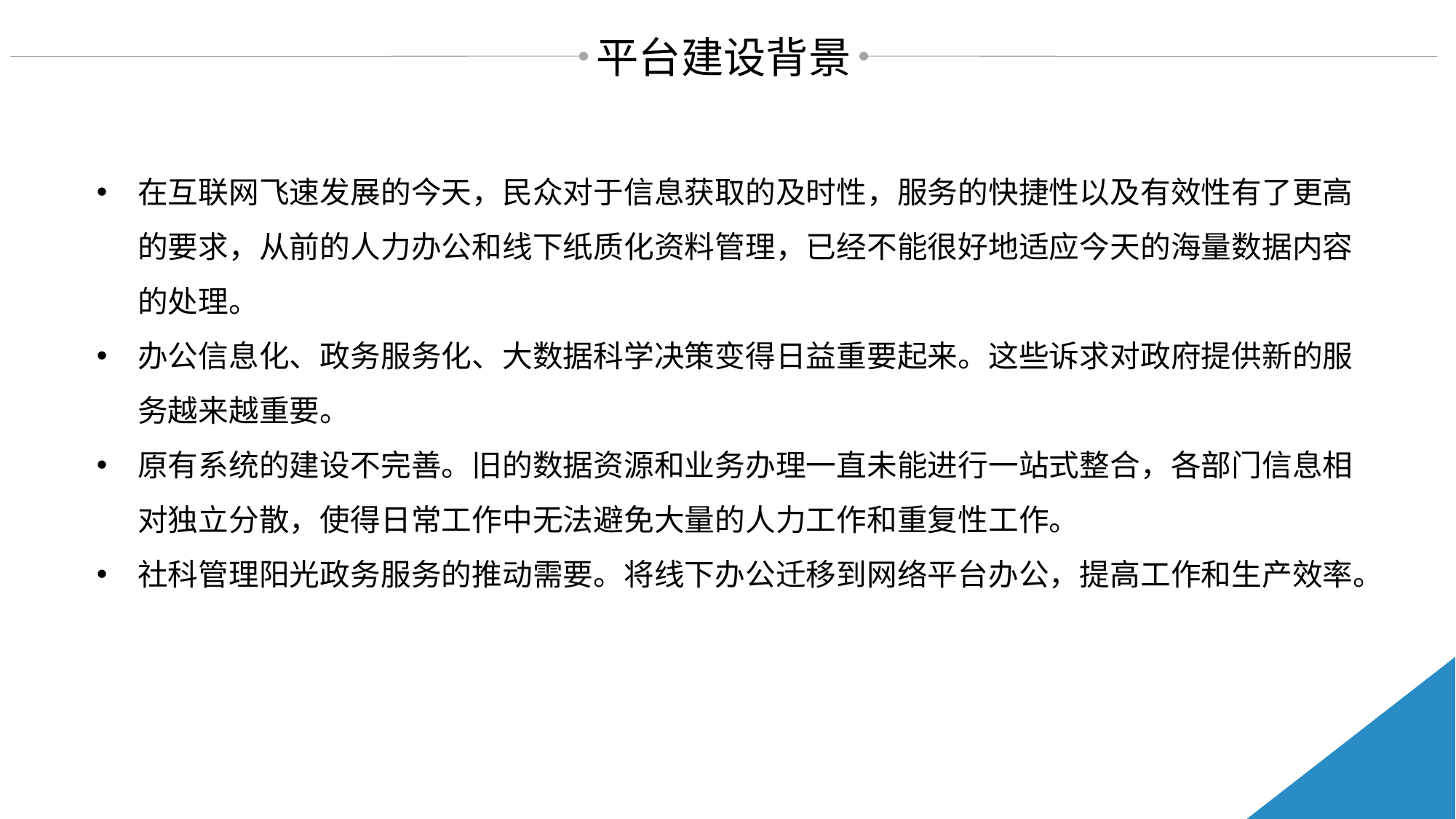

平台建设背景
在互联网飞速发展的今天，民众对于信息获取的及时性，服务的快捷性以及有效性有了更高的要求，从前的人力办公和线下纸质化资料管理，已经不能很好地适应今天的海量数据内容的处理。
办公信息化、政务服务化、大数据科学决策变得日益重要起来。这些诉求对政府提供新的服务越来越重要。
原有系统的建设不完善。旧的数据资源和业务办理一直未能进行一站式整合，各部门信息相对独立分散，使得日常工作中无法避免大量的人力工作和重复性工作。
社科管理阳光政务服务的推动需要。将线下办公迁移到网络平台办公，提高工作和生产效率。